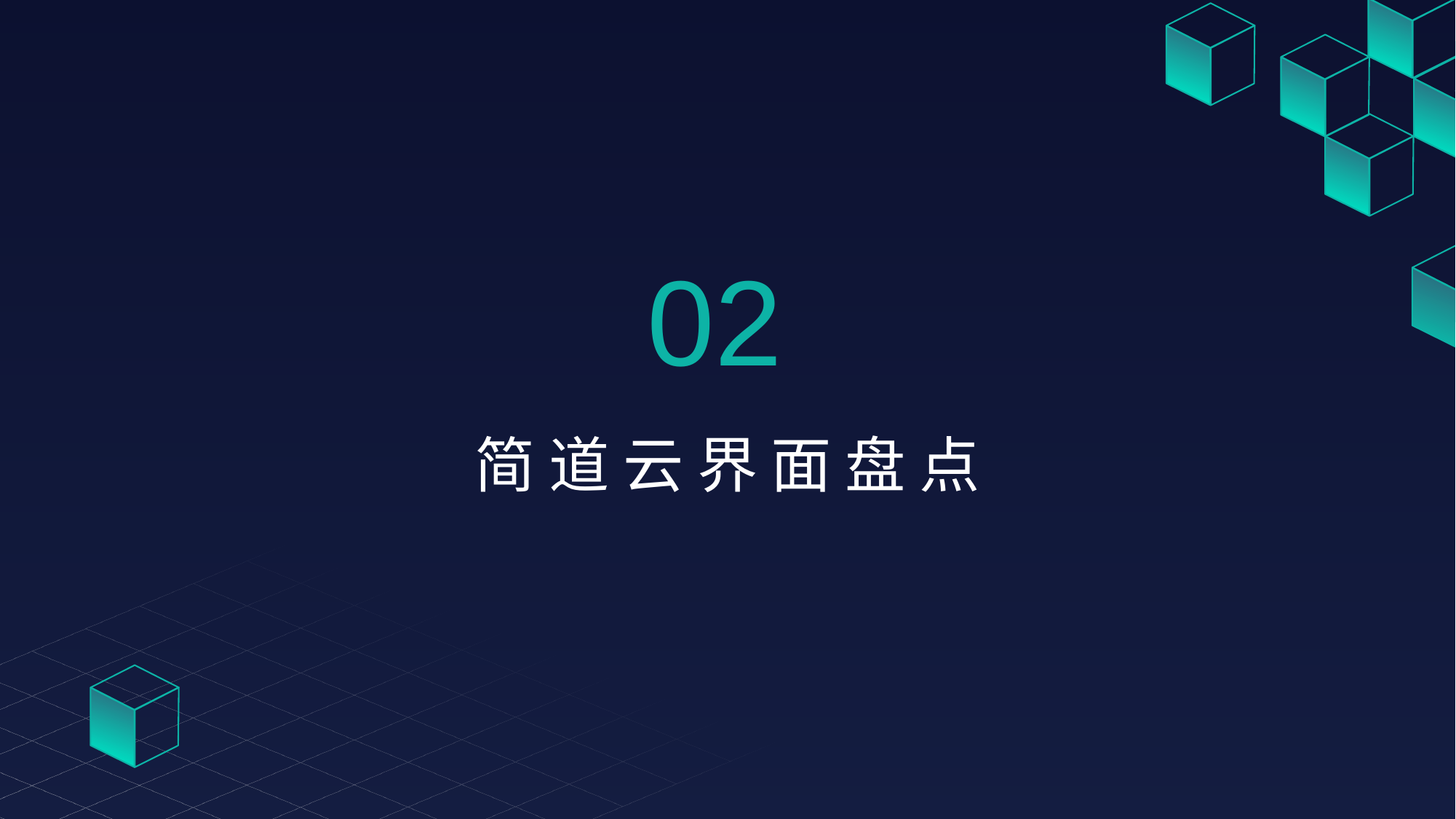

02
简 道 云 界 面 盘 点